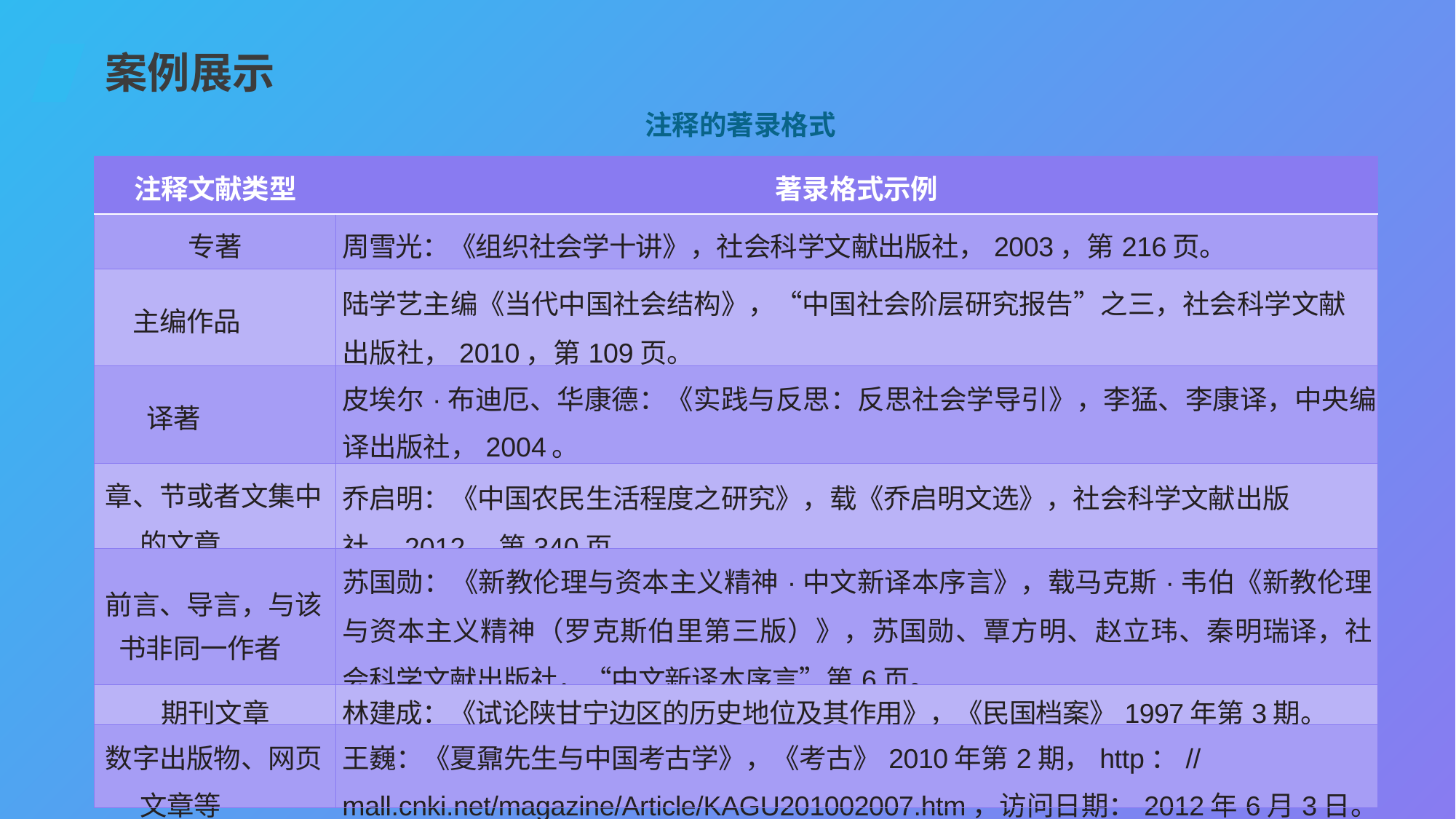

案例展示
注释的著录格式
| 注释文献类型 | 著录格式示例 |
| --- | --- |
| 专著 | 周雪光：《组织社会学十讲》，社会科学文献出版社，2003，第216页。 |
| 主编作品 | 陆学艺主编《当代中国社会结构》，“中国社会阶层研究报告”之三，社会科学文献出版社，2010，第109页。 |
| 译著 | 皮埃尔·布迪厄、华康德：《实践与反思：反思社会学导引》，李猛、李康译，中央编译出版社，2004。 |
| 章、节或者文集中的文章 | 乔启明：《中国农民生活程度之研究》，载《乔启明文选》，社会科学文献出版社，2012，第340页。 |
| 前言、导言，与该书非同一作者 | 苏国勋：《新教伦理与资本主义精神·中文新译本序言》，载马克斯·韦伯《新教伦理与资本主义精神（罗克斯伯里第三版）》，苏国勋、覃方明、赵立玮、秦明瑞译，社会科学文献出版社，“中文新译本序言”第6页。 |
| 期刊文章 | 林建成：《试论陕甘宁边区的历史地位及其作用》，《民国档案》1997年第3期。 |
| 数字出版物、网页文章等 | 王巍：《夏鼐先生与中国考古学》，《考古》2010年第2期，http：//mall.cnki.net/magazine/Article/KAGU201002007.htm，访问日期：2012年6月3日。 |